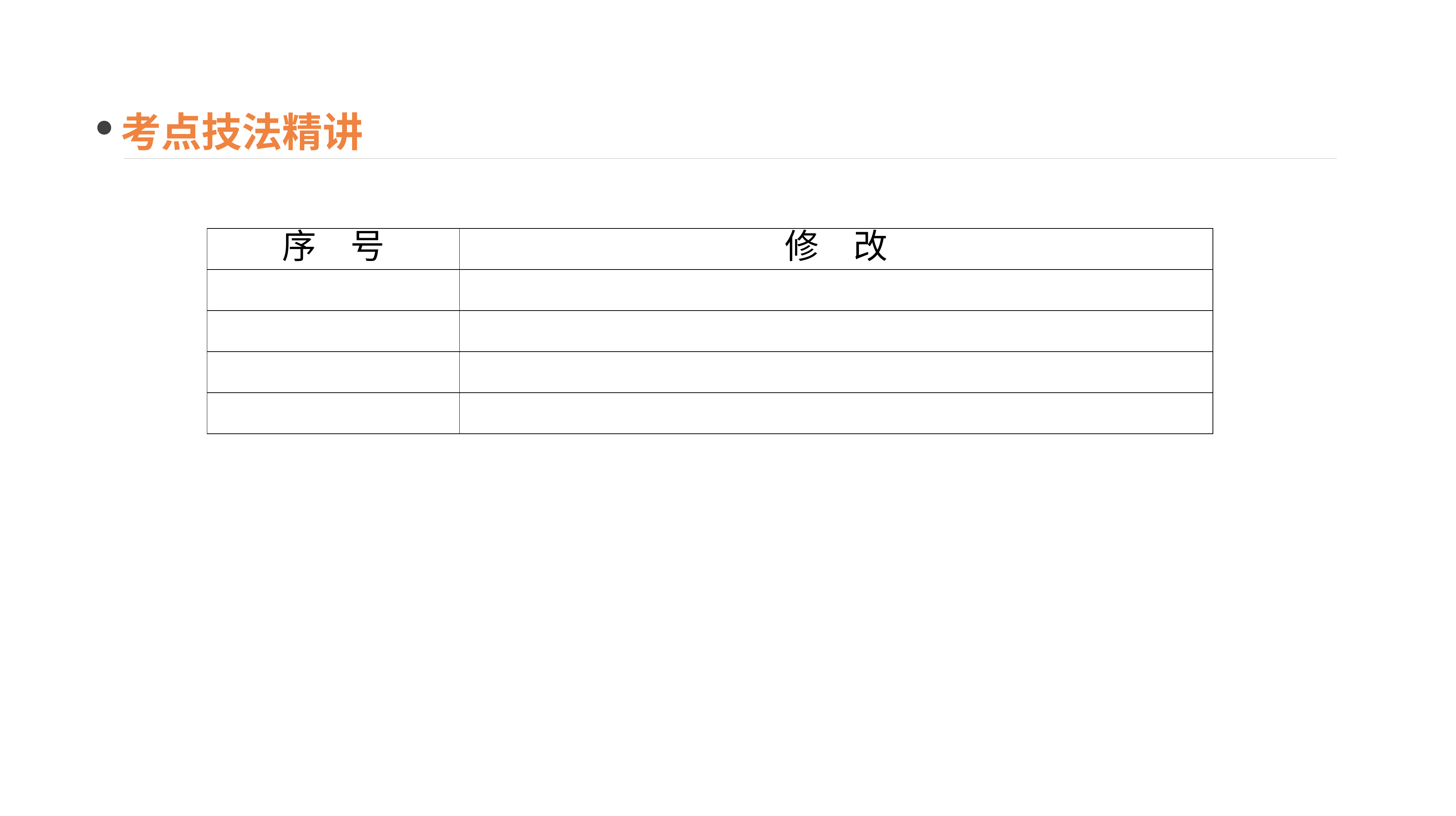

考点技法精讲

| 序　号 | 修　改 |
| --- | --- |
|  |  |
|  |  |
|  |  |
|  |  |